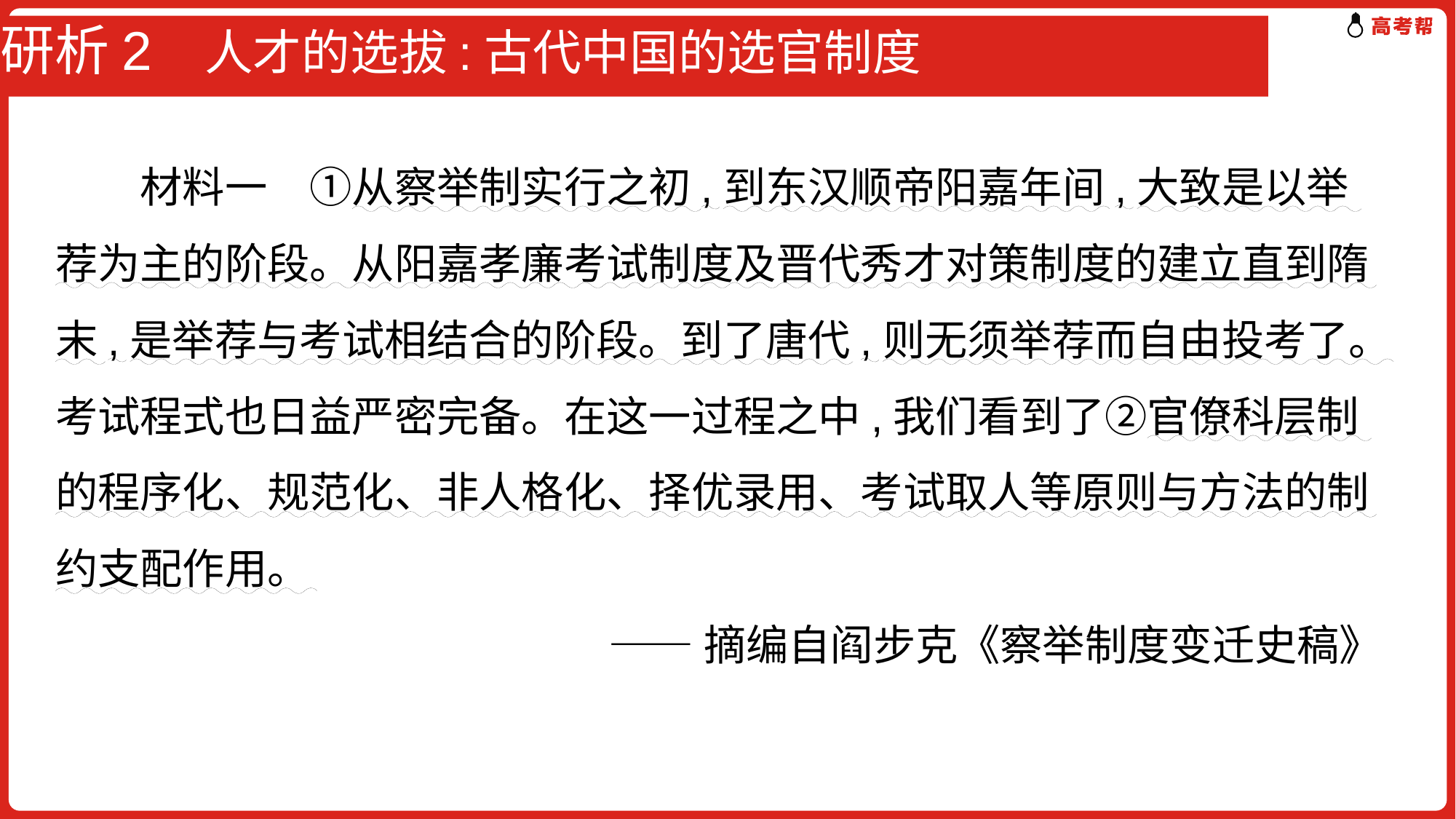

# 研析2   人才的选拔:古代中国的选官制度
　　材料一　①从察举制实行之初,到东汉顺帝阳嘉年间,大致是以举荐为主的阶段。从阳嘉孝廉考试制度及晋代秀才对策制度的建立直到隋末,是举荐与考试相结合的阶段。到了唐代,则无须举荐而自由投考了。考试程式也日益严密完备。在这一过程之中,我们看到了②官僚科层制的程序化、规范化、非人格化、择优录用、考试取人等原则与方法的制约支配作用。
——摘编自阎步克《察举制度变迁史稿》